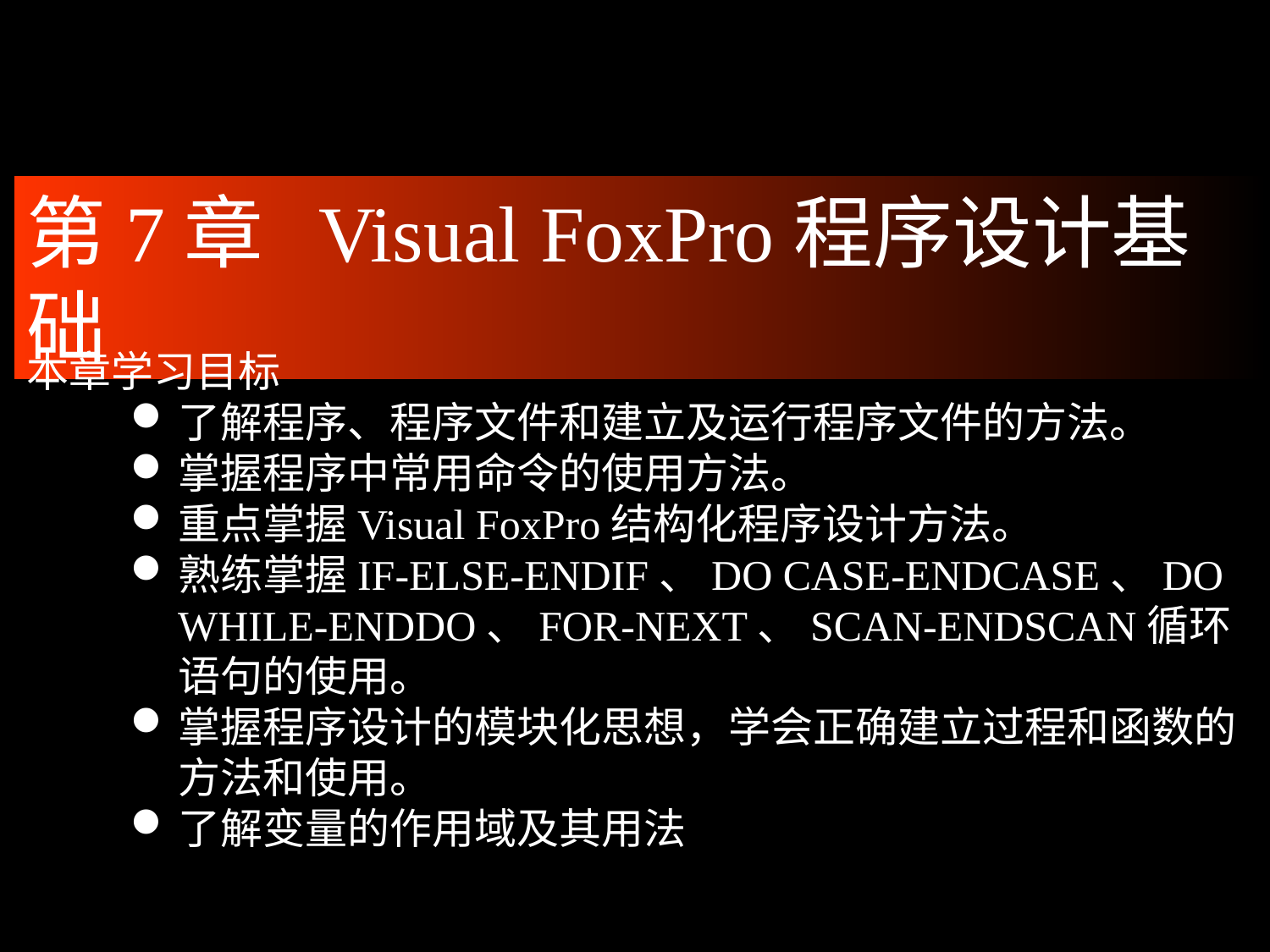

第7章  Visual FoxPro程序设计基础
本章学习目标
了解程序、程序文件和建立及运行程序文件的方法。
掌握程序中常用命令的使用方法。
重点掌握Visual FoxPro结构化程序设计方法。
熟练掌握IF-ELSE-ENDIF、DO CASE-ENDCASE、DO WHILE-ENDDO、FOR-NEXT、SCAN-ENDSCAN循环语句的使用。
掌握程序设计的模块化思想，学会正确建立过程和函数的方法和使用。
了解变量的作用域及其用法